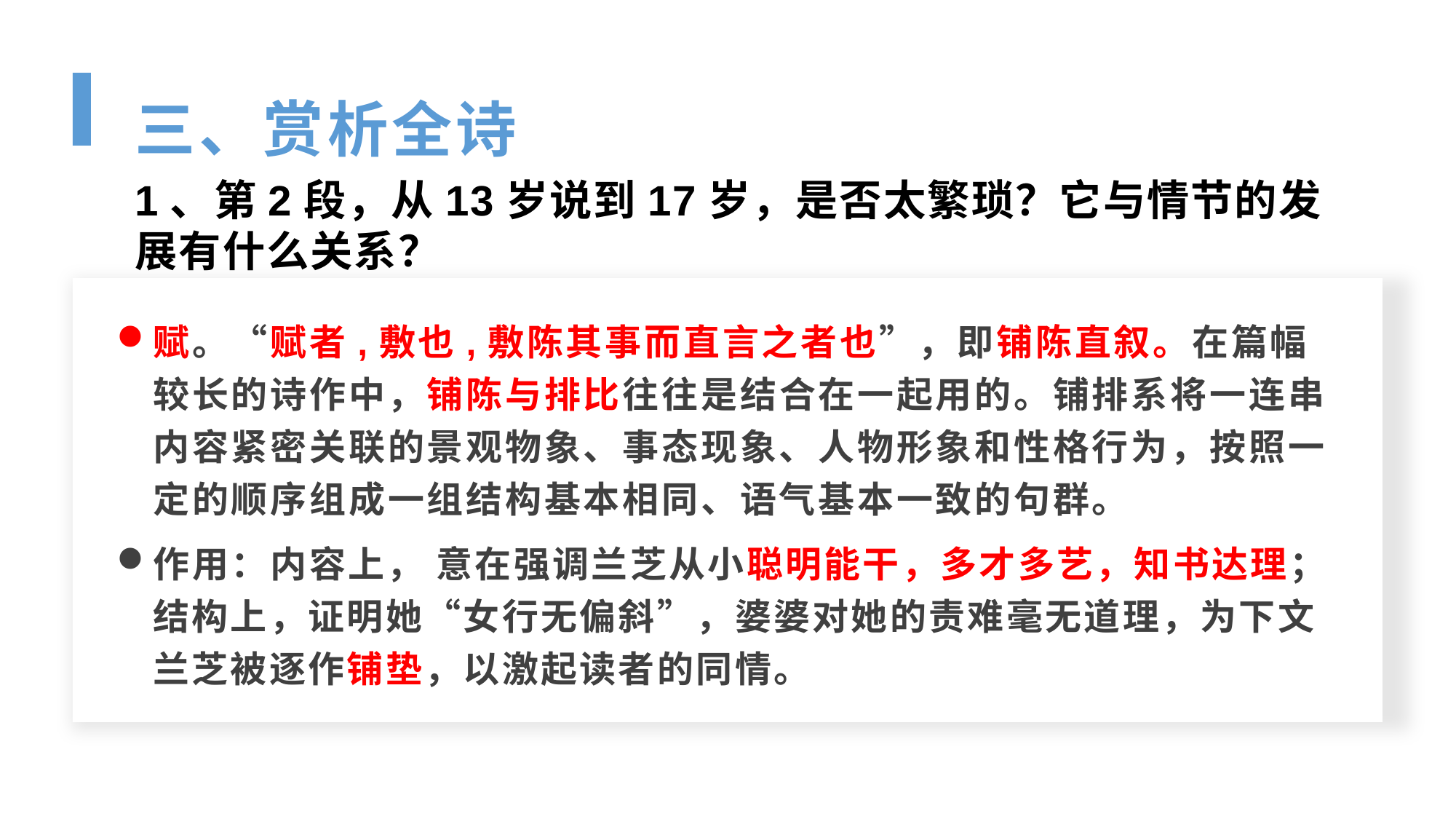

三、赏析全诗
1、第2段，从13岁说到17岁，是否太繁琐？它与情节的发展有什么关系？

赋。“赋者,敷也,敷陈其事而直言之者也”，即铺陈直叙。在篇幅较长的诗作中，铺陈与排比往往是结合在一起用的。铺排系将一连串内容紧密关联的景观物象、事态现象、人物形象和性格行为，按照一定的顺序组成一组结构基本相同、语气基本一致的句群。
作用：内容上， 意在强调兰芝从小聪明能干，多才多艺，知书达理；结构上，证明她“女行无偏斜”，婆婆对她的责难毫无道理，为下文兰芝被逐作铺垫，以激起读者的同情。